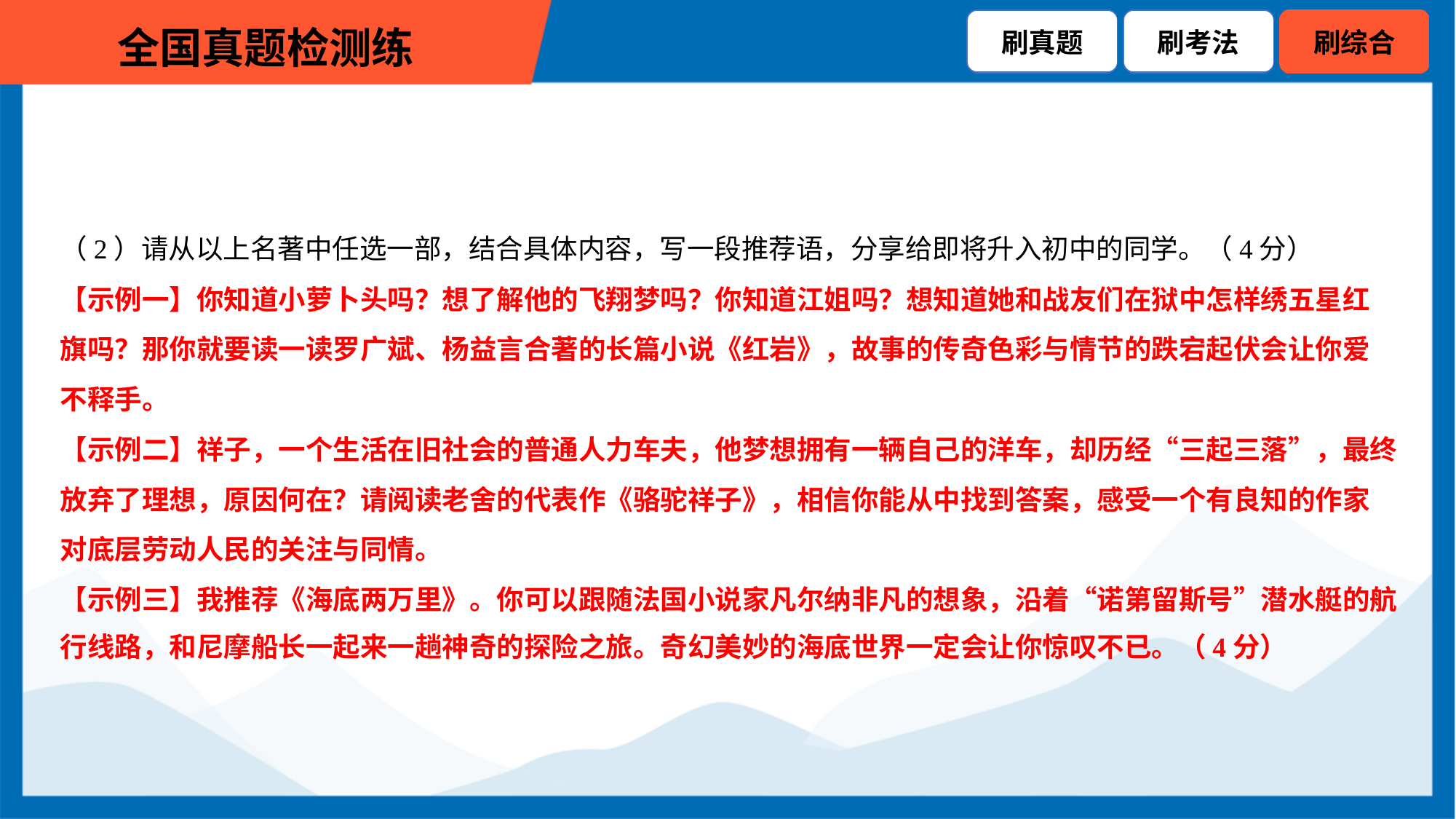

（2）请从以上名著中任选一部，结合具体内容，写一段推荐语，分享给即将升入初中的同学。（4分）
【示例一】你知道小萝卜头吗？想了解他的飞翔梦吗？你知道江姐吗？想知道她和战友们在狱中怎样绣五星红
旗吗？那你就要读一读罗广斌、杨益言合著的长篇小说《红岩》，故事的传奇色彩与情节的跌宕起伏会让你爱
不释手。
【示例二】祥子，一个生活在旧社会的普通人力车夫，他梦想拥有一辆自己的洋车，却历经“三起三落”，最终
放弃了理想，原因何在？请阅读老舍的代表作《骆驼祥子》，相信你能从中找到答案，感受一个有良知的作家
对底层劳动人民的关注与同情。
【示例三】我推荐《海底两万里》。你可以跟随法国小说家凡尔纳非凡的想象，沿着“诺第留斯号”潜水艇的航
行线路，和尼摩船长一起来一趟神奇的探险之旅。奇幻美妙的海底世界一定会让你惊叹不已。（4分）